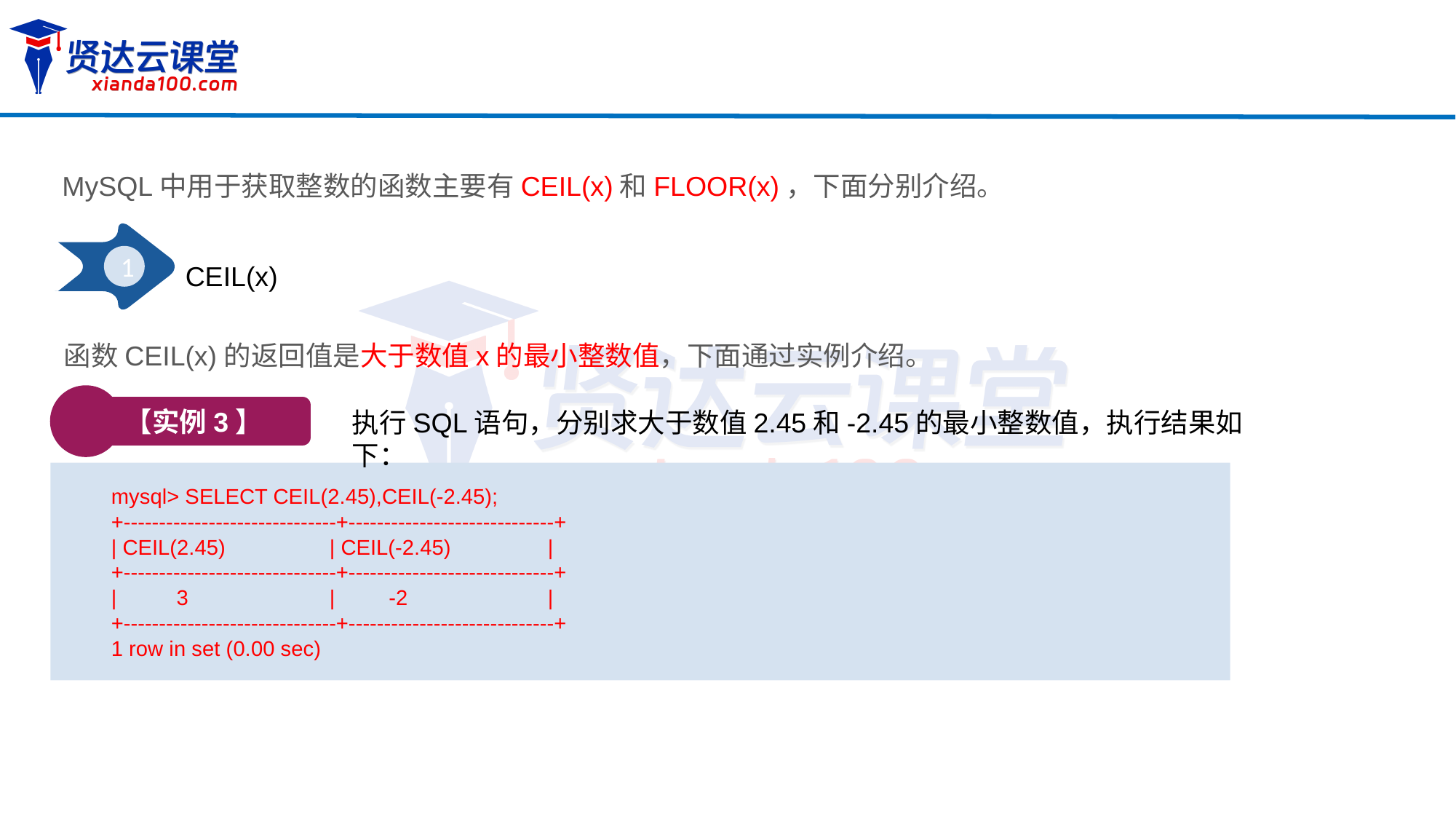

MySQL中用于获取整数的函数主要有CEIL(x)和FLOOR(x)，下面分别介绍。

1
CEIL(x)
函数CEIL(x)的返回值是大于数值x的最小整数值，下面通过实例介绍。

【实例3】
执行SQL语句，分别求大于数值2.45和-2.45的最小整数值，执行结果如下：

mysql> SELECT CEIL(2.45),CEIL(-2.45);
+------------------------------+-----------------------------+
| CEIL(2.45) 	| CEIL(-2.45)	|
+------------------------------+-----------------------------+
|          3 		|         -2		|
+------------------------------+-----------------------------+
1 row in set (0.00 sec)